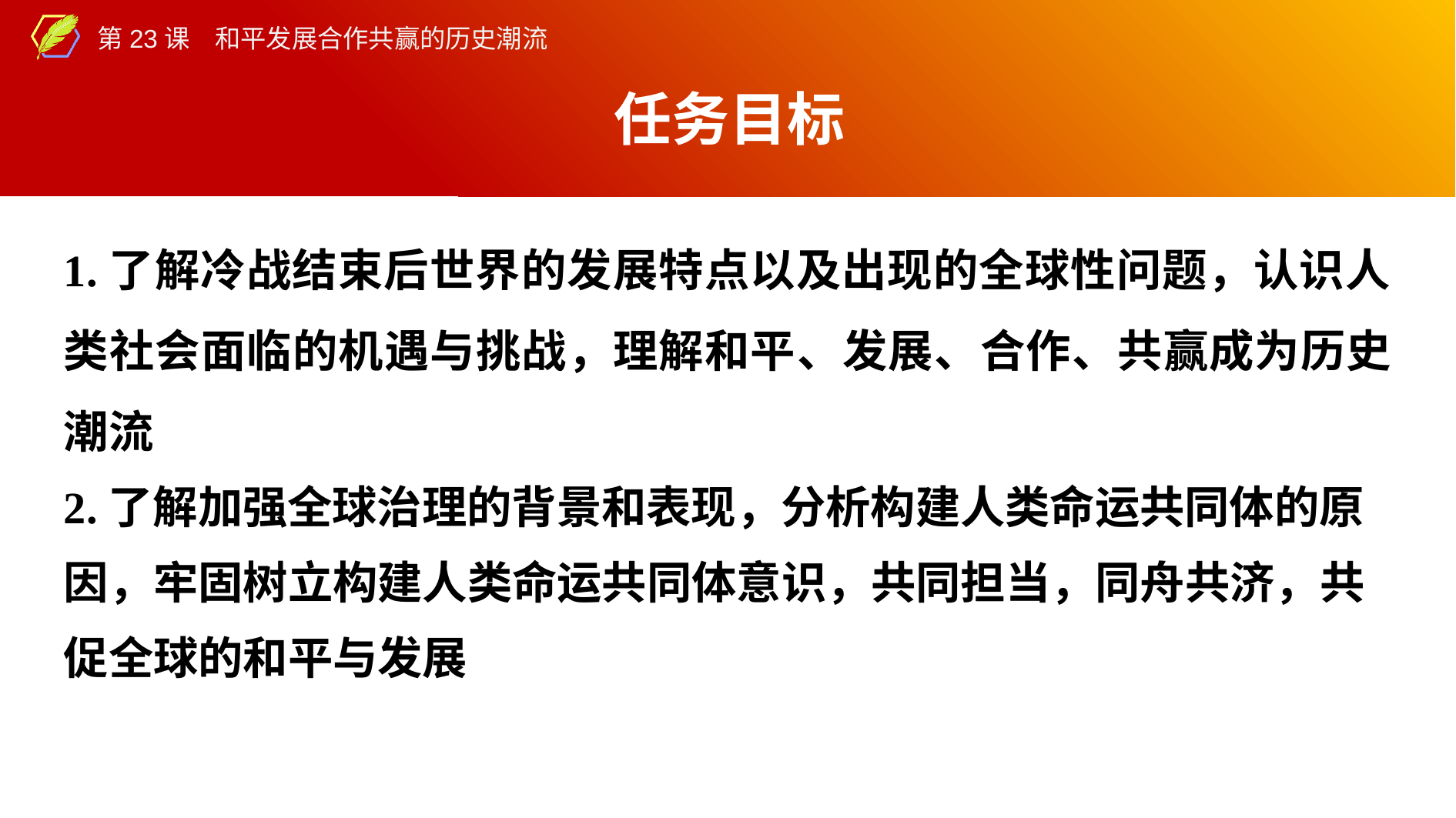

任务目标
1.了解冷战结束后世界的发展特点以及出现的全球性问题，认识人类社会面临的机遇与挑战，理解和平、发展、合作、共赢成为历史潮流
2.了解加强全球治理的背景和表现，分析构建人类命运共同体的原因，牢固树立构建人类命运共同体意识，共同担当，同舟共济，共促全球的和平与发展